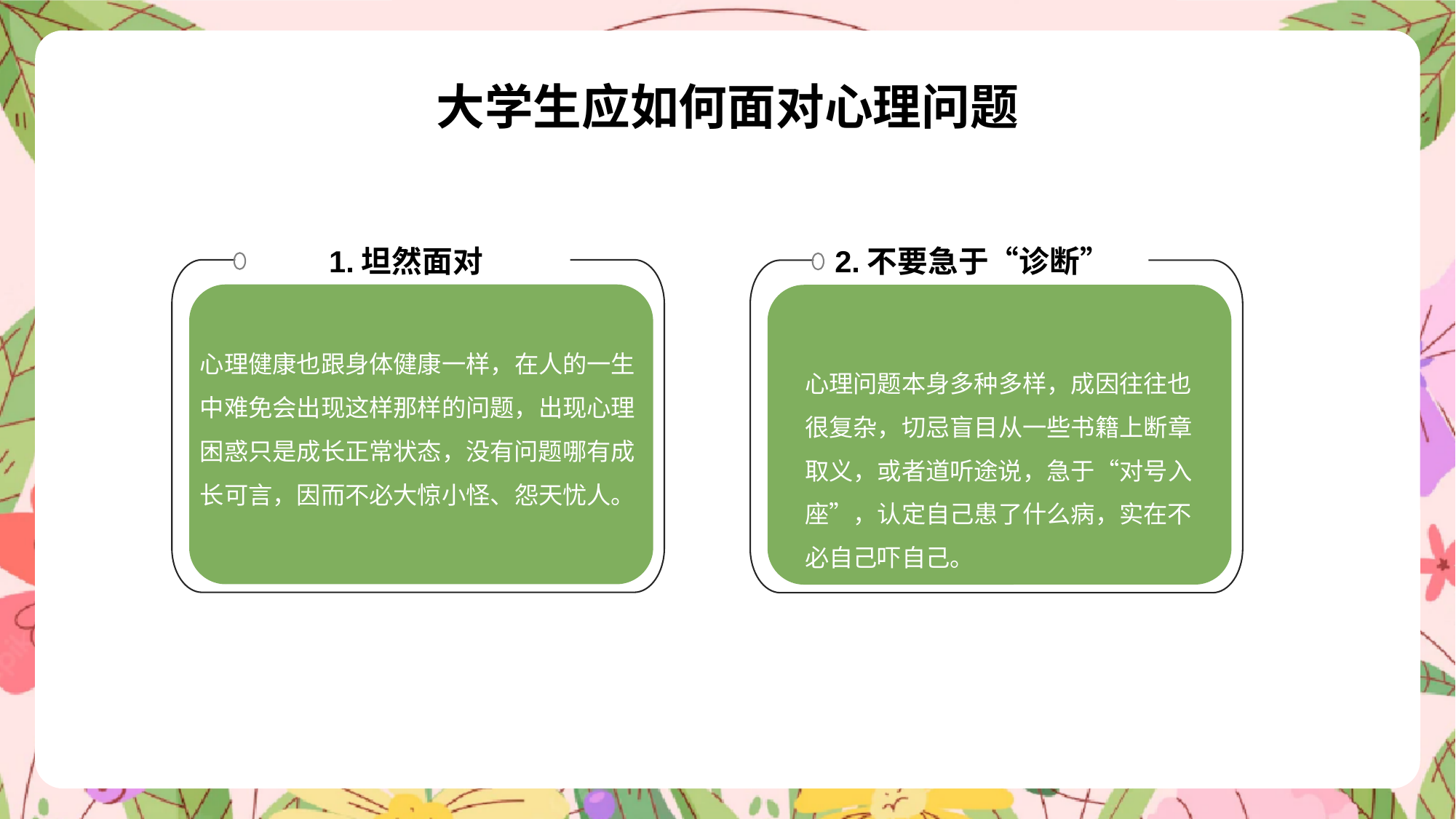

大学生应如何面对心理问题
1.坦然面对
2.不要急于“诊断”

心理健康也跟身体健康一样，在人的一生中难免会出现这样那样的问题，出现心理困惑只是成长正常状态，没有问题哪有成长可言，因而不必大惊小怪、怨天忧人。
心理问题本身多种多样，成因往往也很复杂，切忌盲目从一些书籍上断章取义，或者道听途说，急于“对号入座”，认定自己患了什么病，实在不必自己吓自己。